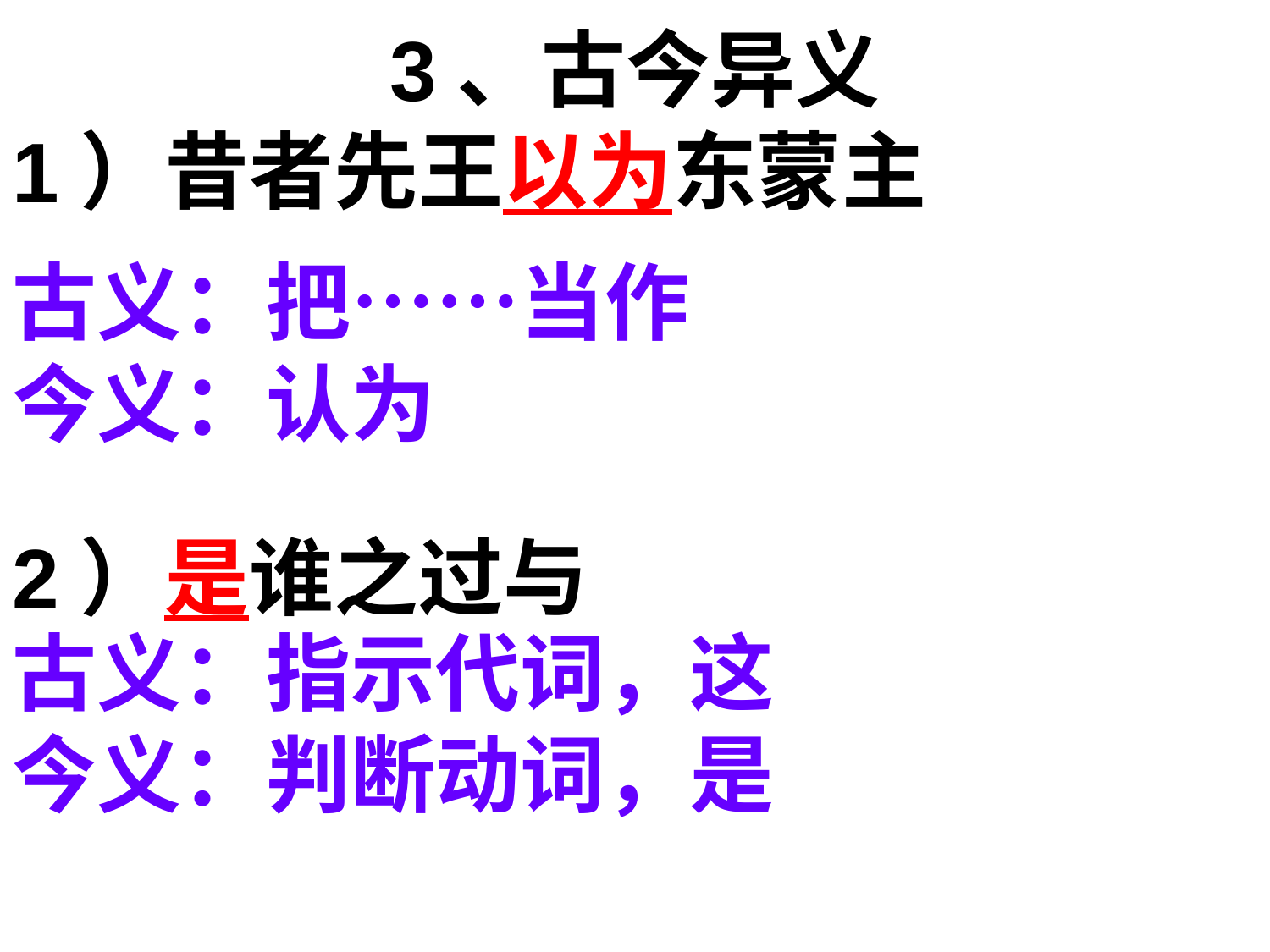

3、古今异义
1）昔者先王以为东蒙主

2）是谁之过与

古义：把……当作
今义：认为
古义：指示代词，这
今义：判断动词，是